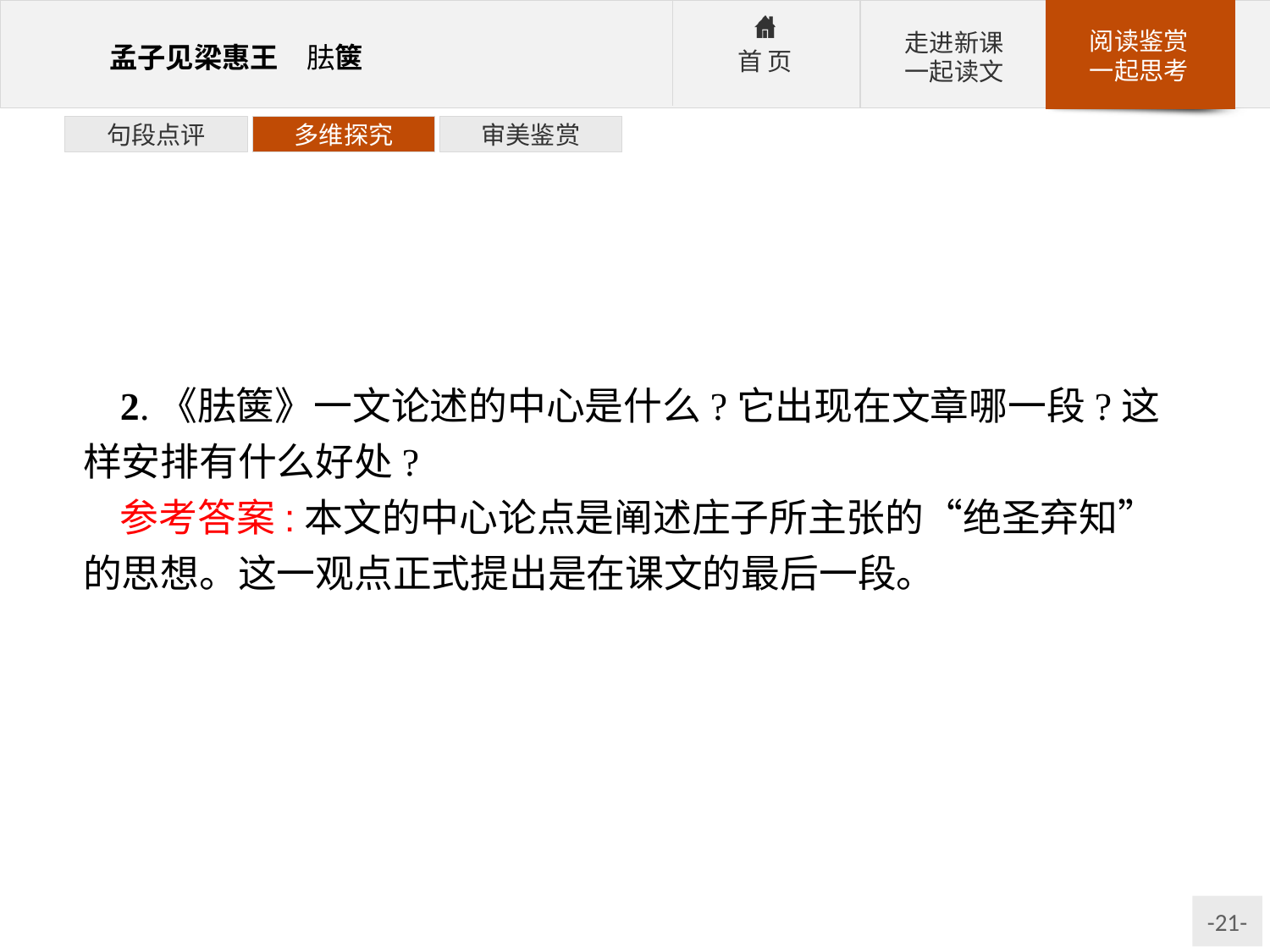

句段点评
多维探究
审美鉴赏
2.《胠箧》一文论述的中心是什么?它出现在文章哪一段?这样安排有什么好处?
参考答案:本文的中心论点是阐述庄子所主张的“绝圣弃知”的思想。这一观点正式提出是在课文的最后一段。